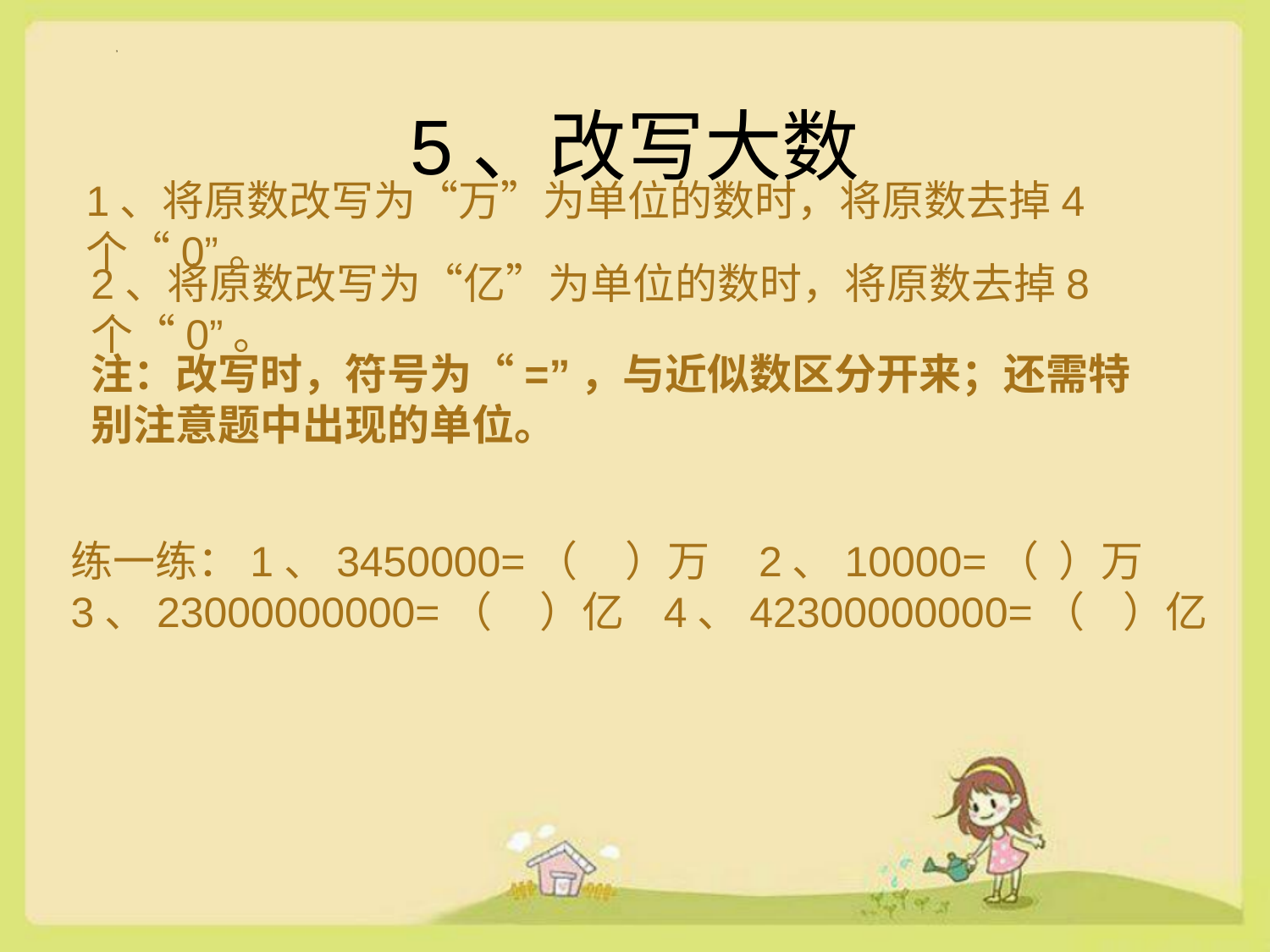

# 5、改写大数
1、将原数改写为“万”为单位的数时，将原数去掉4个“0”。
2、将原数改写为“亿”为单位的数时，将原数去掉8个“0”。
注：改写时，符号为“=”，与近似数区分开来；还需特别注意题中出现的单位。
练一练：1、3450000=（     ）万    2、10000=（  ）万
3、23000000000=（     ）亿   4、42300000000=（    ）亿